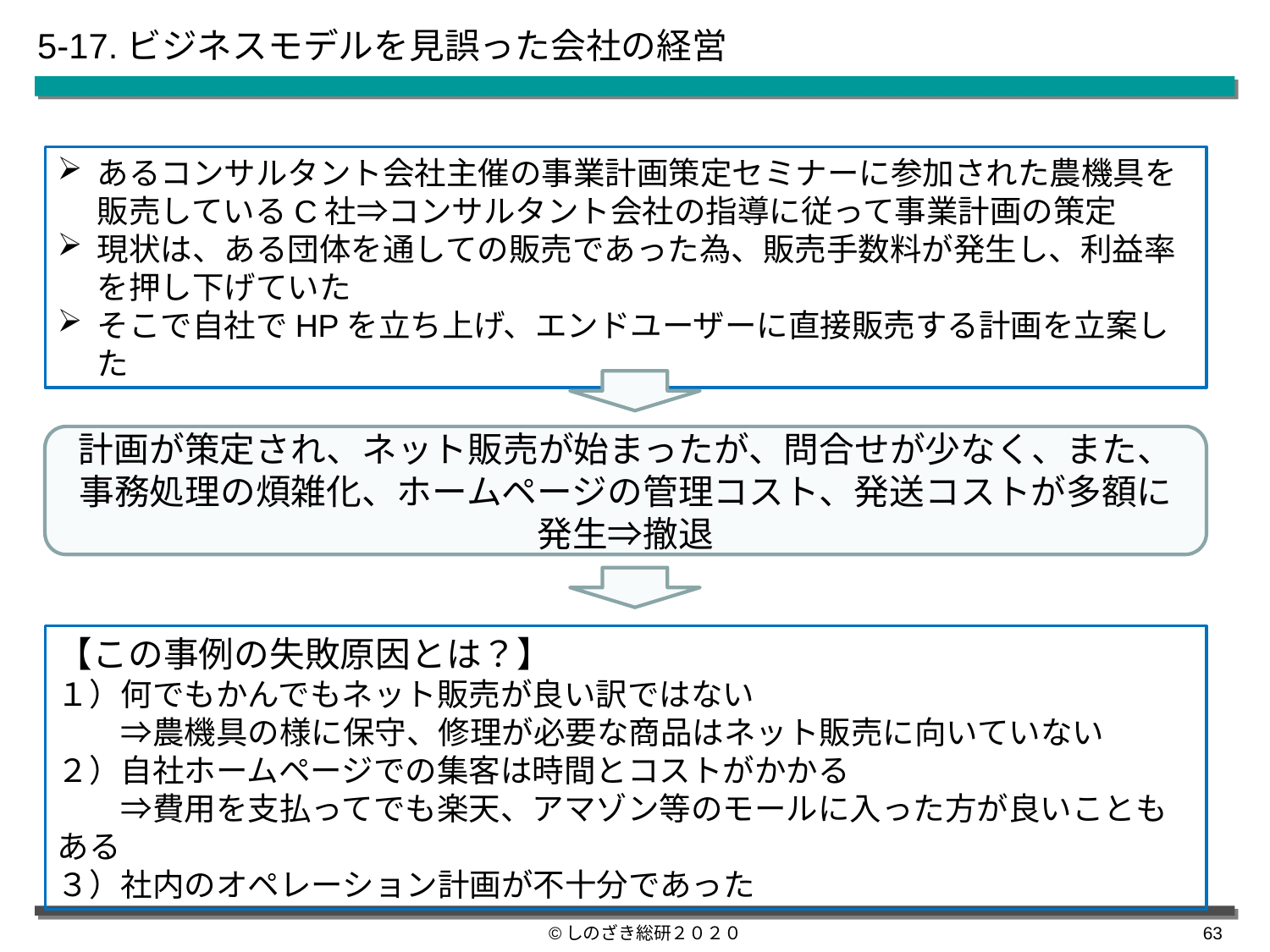

5-17.ビジネスモデルを見誤った会社の経営
あるコンサルタント会社主催の事業計画策定セミナーに参加された農機具を販売しているC社⇒コンサルタント会社の指導に従って事業計画の策定
現状は、ある団体を通しての販売であった為、販売手数料が発生し、利益率を押し下げていた
そこで自社でHPを立ち上げ、エンドユーザーに直接販売する計画を立案した

計画が策定され、ネット販売が始まったが、問合せが少なく、また、事務処理の煩雑化、ホームページの管理コスト、発送コストが多額に発生⇒撤退

【この事例の失敗原因とは？】
１）何でもかんでもネット販売が良い訳ではない
　　⇒農機具の様に保守、修理が必要な商品はネット販売に向いていない
２）自社ホームページでの集客は時間とコストがかかる
　　⇒費用を支払ってでも楽天、アマゾン等のモールに入った方が良いこともある
３）社内のオペレーション計画が不十分であった
©しのざき総研２０２０
63